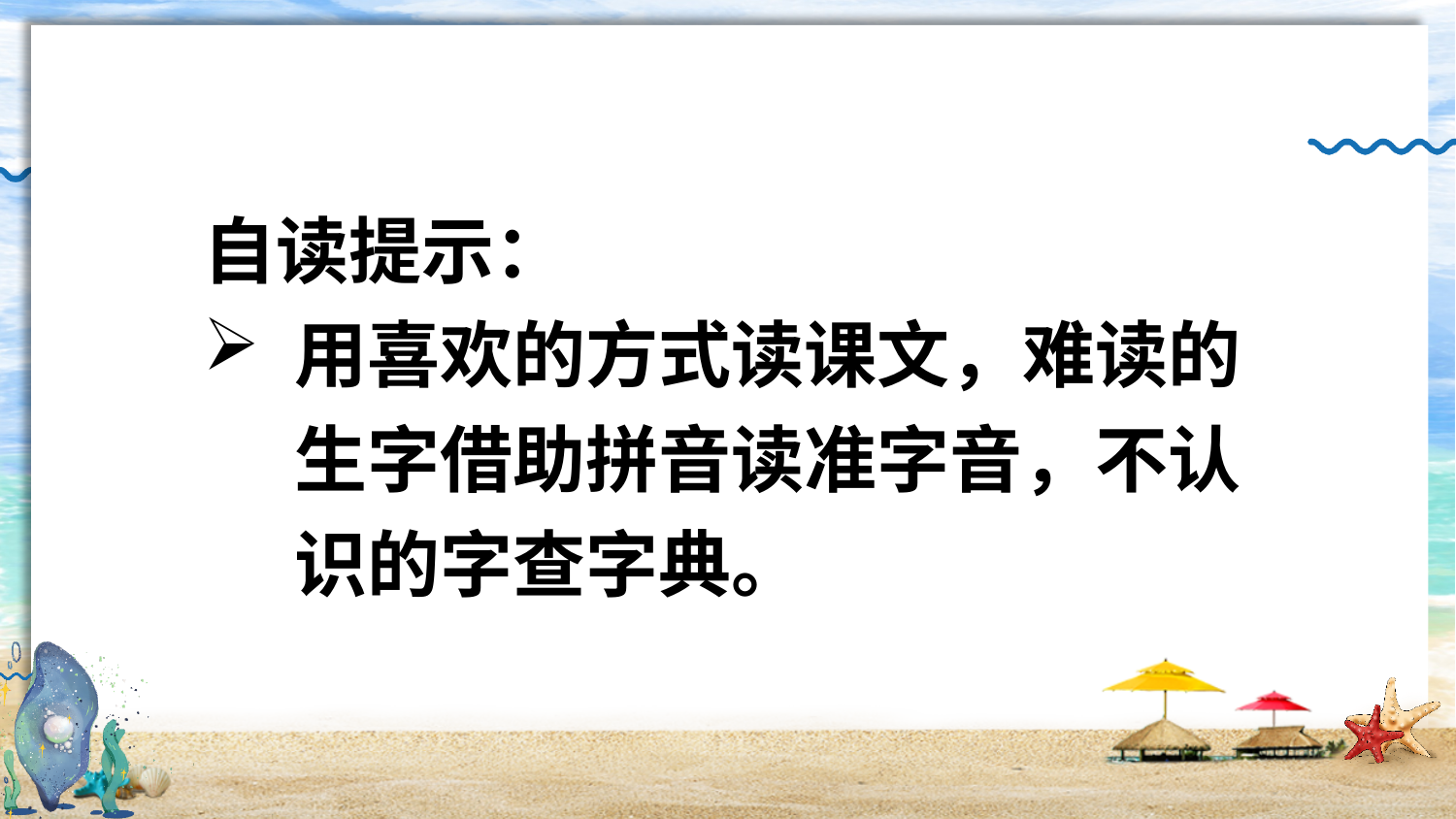

自读提示：
用喜欢的方式读课文，难读的生字借助拼音读准字音，不认识的字查字典。